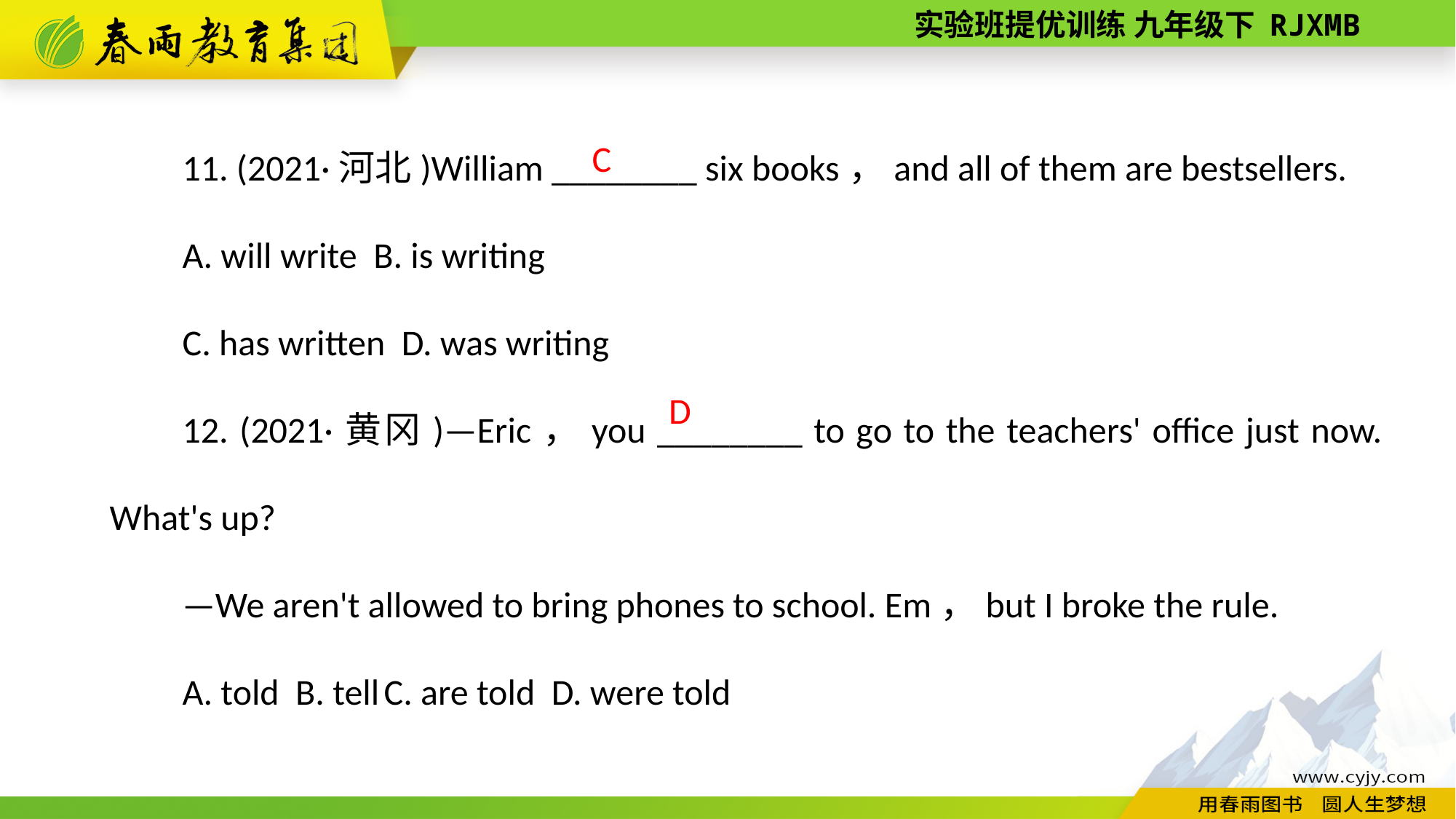

11. (2021·河北)William ________ six books，and all of them are bestsellers.
A. will write  B. is writing
C. has written  D. was writing
12. (2021·黄冈)—Eric，you ________ to go to the teachers' office just now. What's up?
—We aren't allowed to bring phones to school. Em，but I broke the rule.
A. told  B. tell C. are told  D. were told
C
D